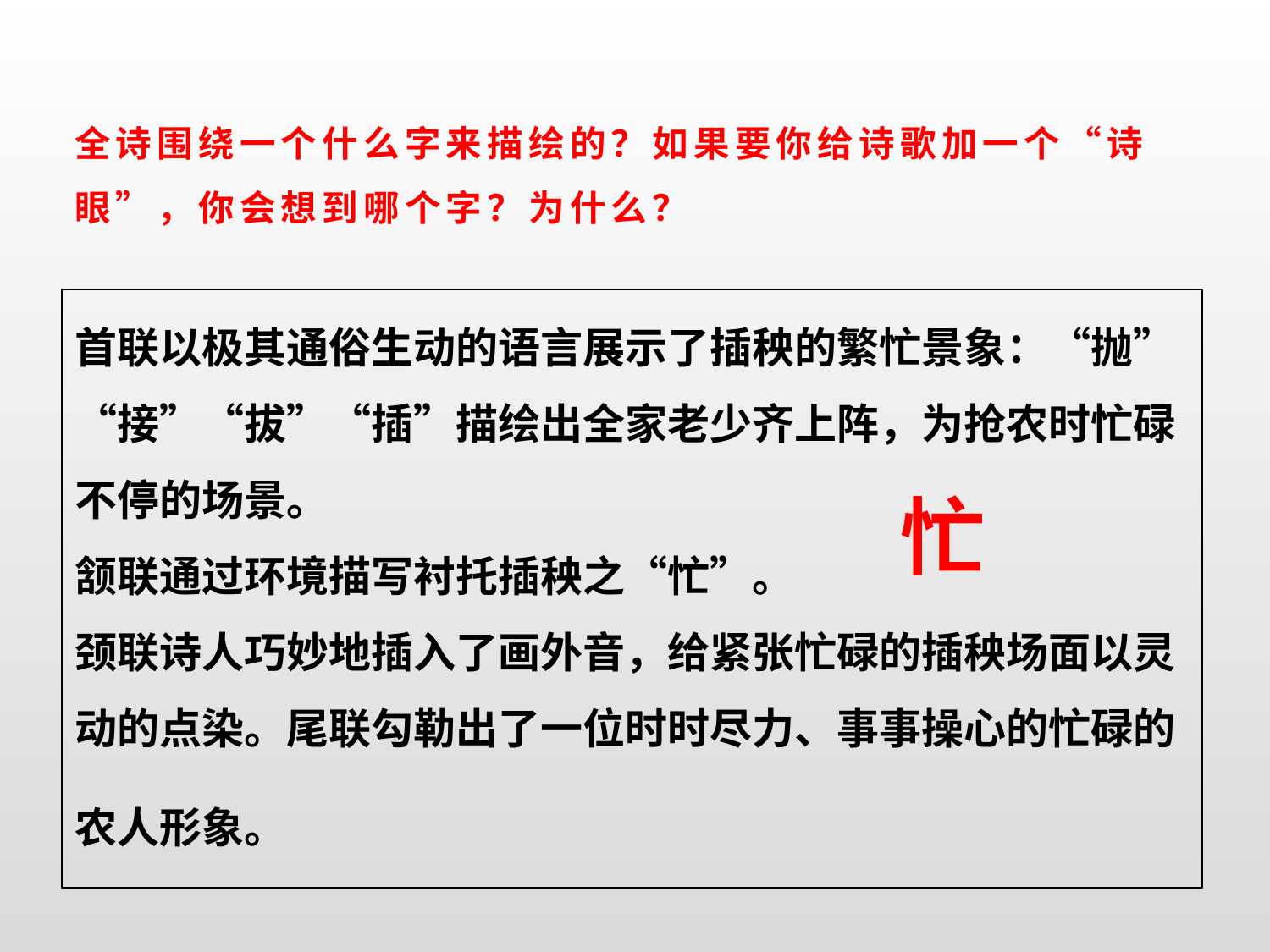

# 全诗围绕一个什么字来描绘的？如果要你给诗歌加一个“诗眼”，你会想到哪个字？为什么？
首联以极其通俗生动的语言展示了插秧的繁忙景象：“抛”“接”“拔”“插”描绘出全家老少齐上阵，为抢农时忙碌不停的场景。
颔联通过环境描写衬托插秧之“忙”。
颈联诗人巧妙地插入了画外音，给紧张忙碌的插秧场面以灵动的点染。尾联勾勒出了一位时时尽力、事事操心的忙碌的农人形象。
忙